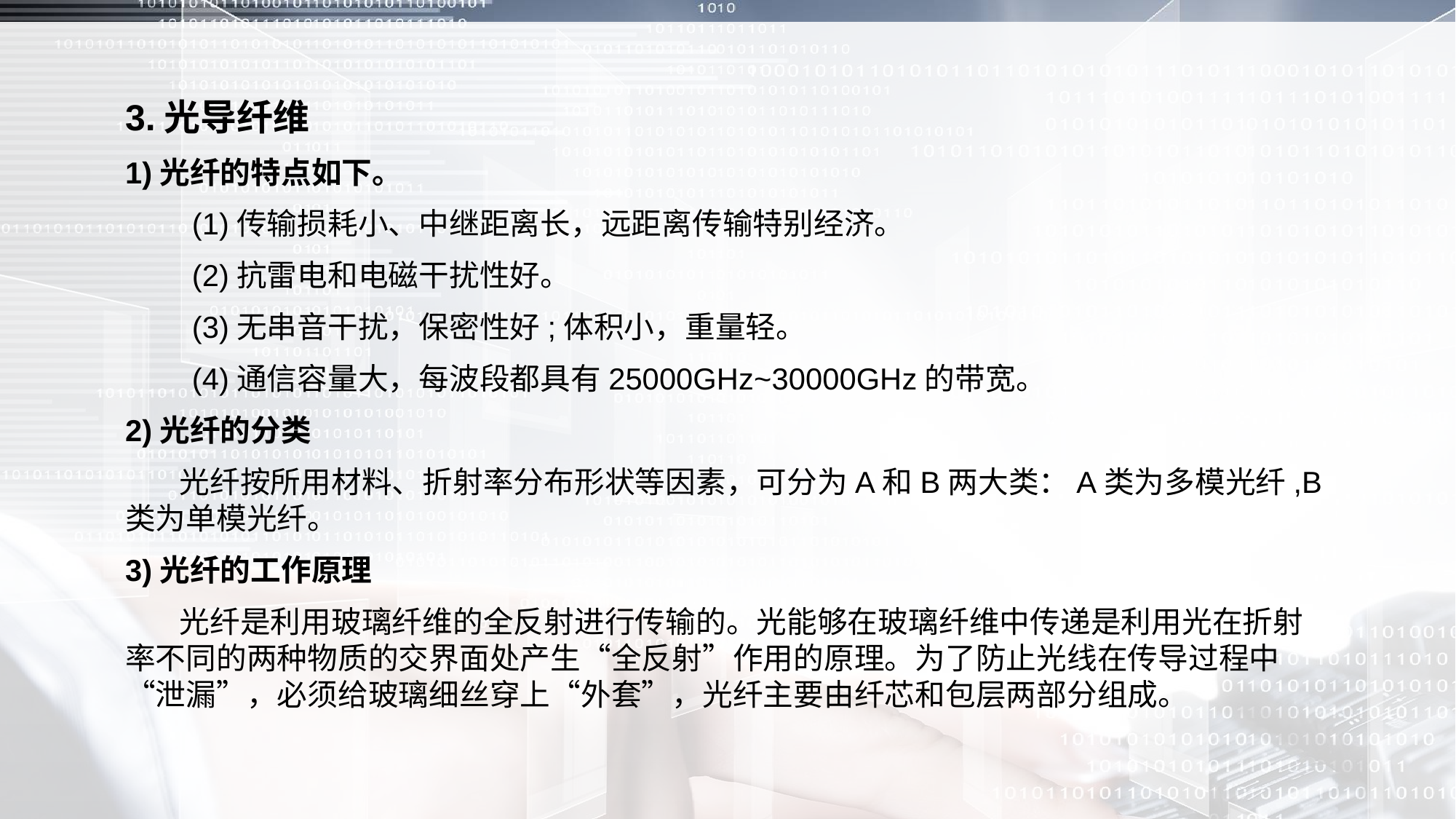

3.光导纤维
1)光纤的特点如下。
        (1)传输损耗小、中继距离长，远距离传输特别经济。
        (2)抗雷电和电磁干扰性好。
        (3)无串音干扰，保密性好;体积小，重量轻。
        (4)通信容量大，每波段都具有25000GHz~30000GHz的带宽。
2)光纤的分类
       光纤按所用材料、折射率分布形状等因素，可分为A和B两大类：A类为多模光纤,B类为单模光纤。
3)光纤的工作原理
       光纤是利用玻璃纤维的全反射进行传输的。光能够在玻璃纤维中传递是利用光在折射率不同的两种物质的交界面处产生“全反射”作用的原理。为了防止光线在传导过程中“泄漏”，必须给玻璃细丝穿上“外套”，光纤主要由纤芯和包层两部分组成。